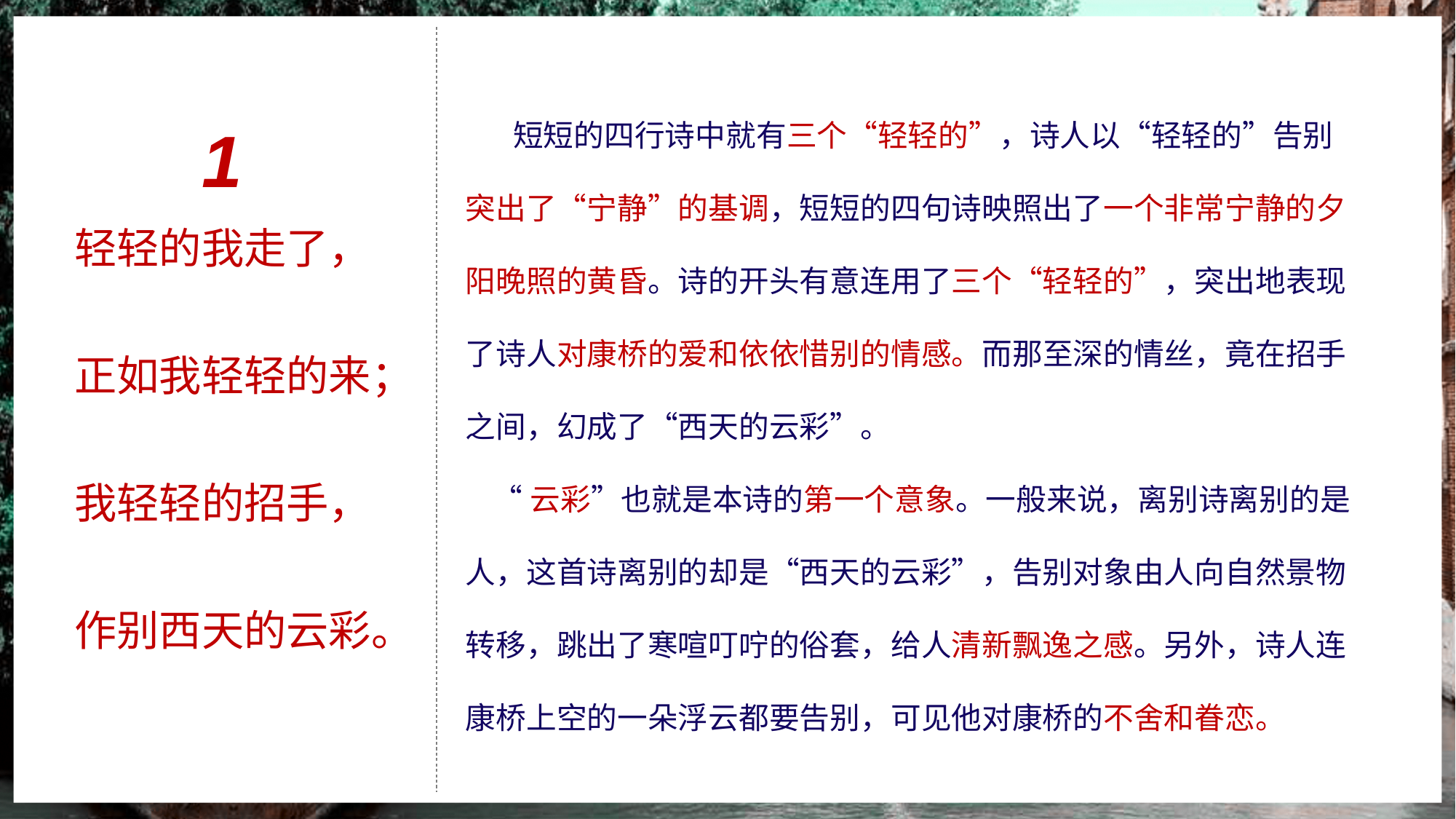

1

      短短的四行诗中就有三个“轻轻的”，诗人以“轻轻的”告别突出了“宁静”的基调，短短的四句诗映照出了一个非常宁静的夕阳晚照的黄昏。诗的开头有意连用了三个“轻轻的”，突出地表现了诗人对康桥的爱和依依惜别的情感。而那至深的情丝，竟在招手之间，幻成了“西天的云彩”。
    “云彩”也就是本诗的第一个意象。一般来说，离别诗离别的是人，这首诗离别的却是“西天的云彩”，告别对象由人向自然景物转移，跳出了寒喧叮咛的俗套，给人清新飘逸之感。另外，诗人连康桥上空的一朵浮云都要告别，可见他对康桥的不舍和眷恋。
轻轻的我走了，
正如我轻轻的来；
我轻轻的招手，
作别西天的云彩。